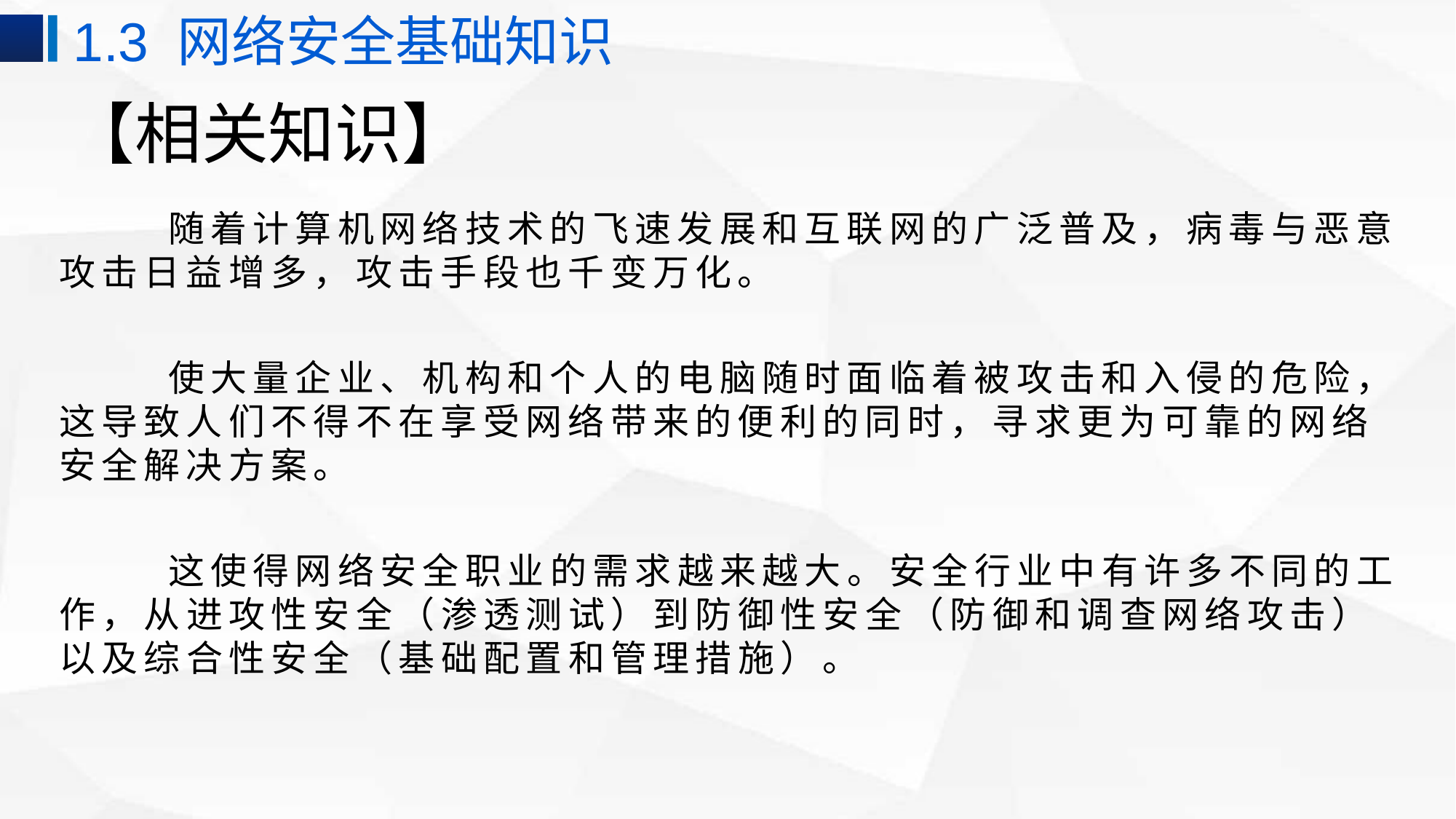

1.3 网络安全基础知识

# 【相关知识】
	随着计算机网络技术的飞速发展和互联网的广泛普及，病毒与恶意攻击日益增多，攻击手段也千变万化。

	使大量企业、机构和个人的电脑随时面临着被攻击和入侵的危险，这导致人们不得不在享受网络带来的便利的同时，寻求更为可靠的网络安全解决方案。

	这使得网络安全职业的需求越来越大。安全行业中有许多不同的工作，从进攻性安全（渗透测试）到防御性安全（防御和调查网络攻击）以及综合性安全（基础配置和管理措施）。